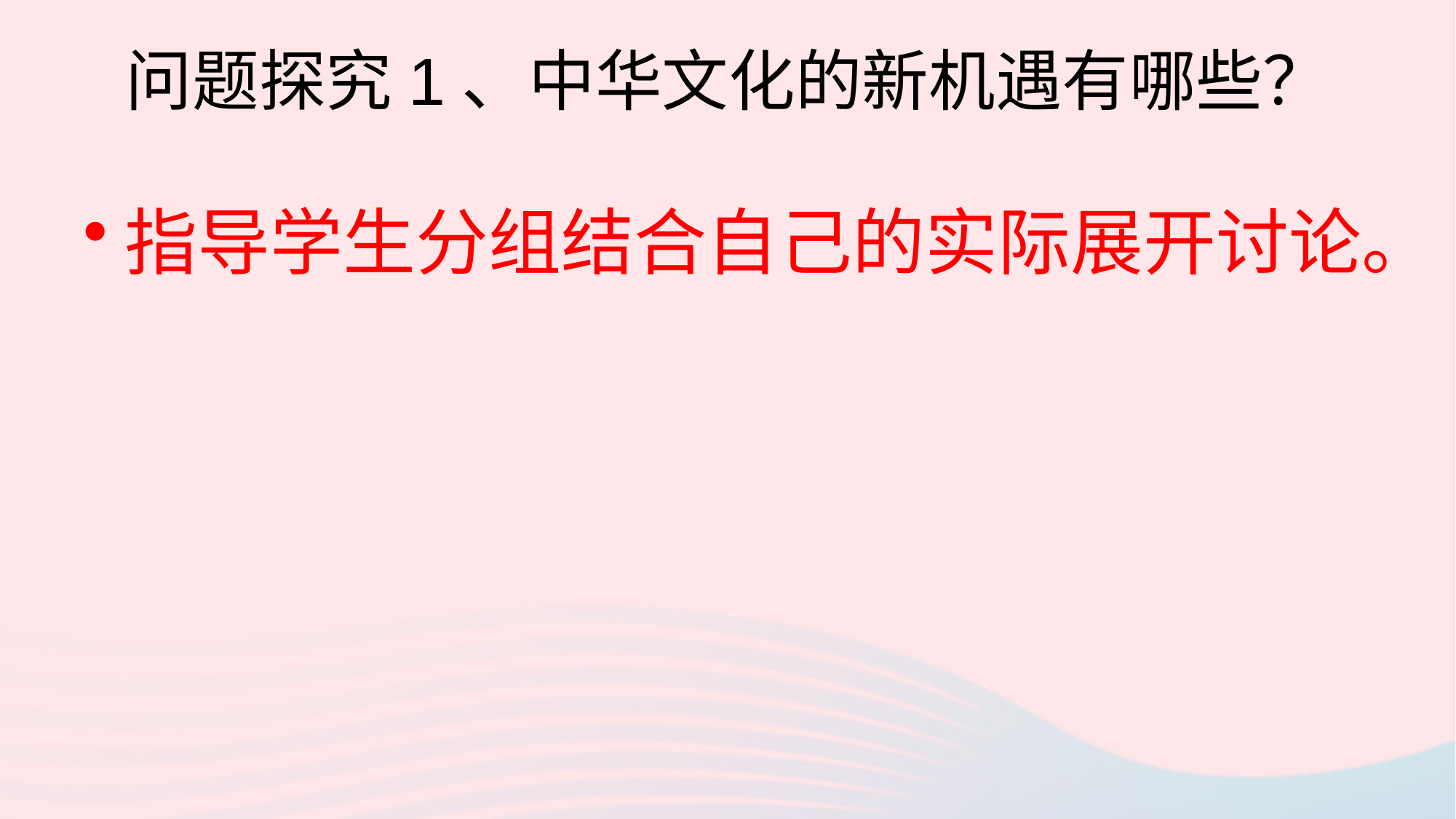

# 问题探究1、中华文化的新机遇有哪些？
指导学生分组结合自己的实际展开讨论。